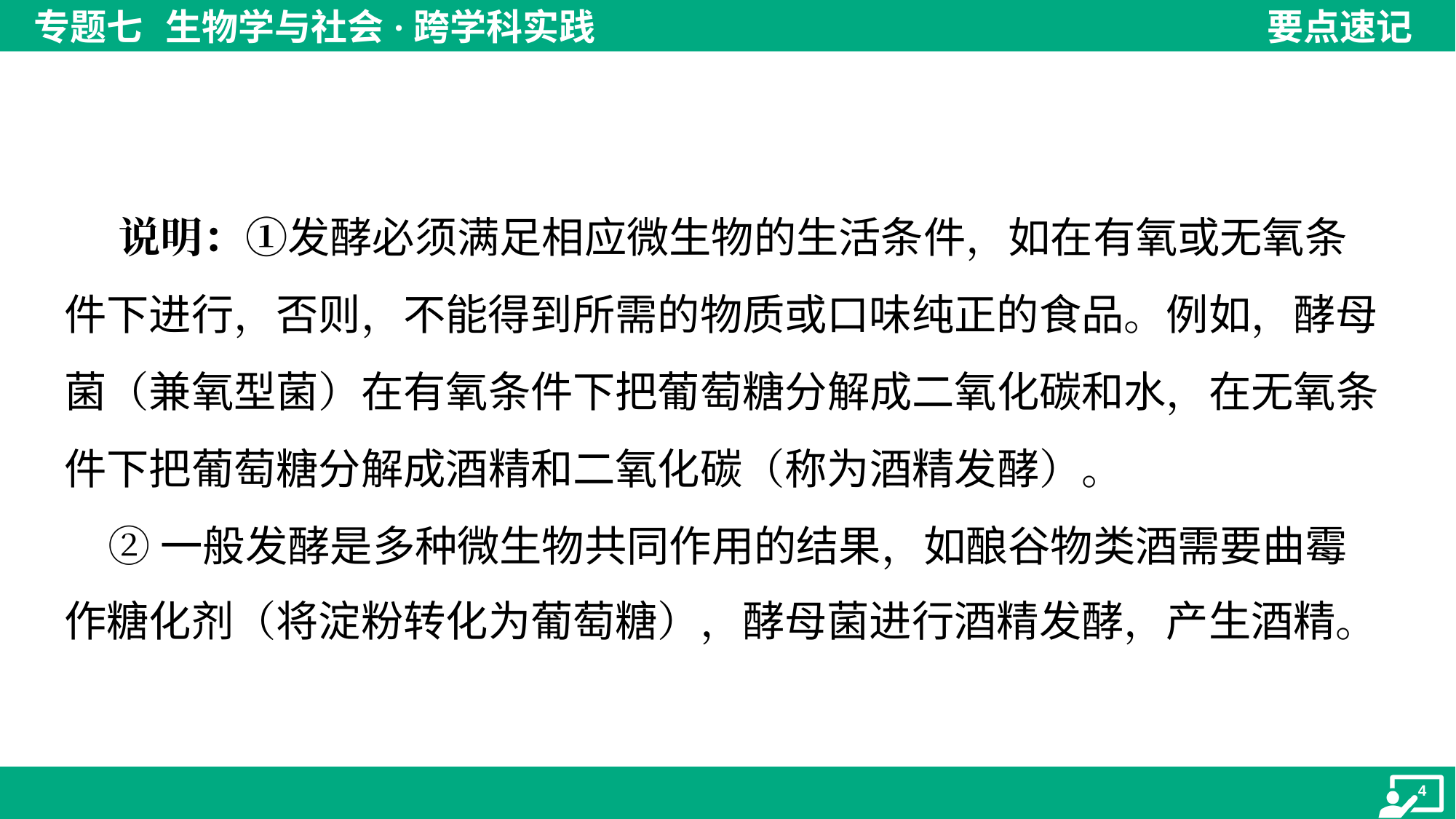

说明：①发酵必须满足相应微生物的生活条件，如在有氧或无氧条
件下进行，否则，不能得到所需的物质或口味纯正的食品。例如，酵母
菌（兼氧型菌）在有氧条件下把葡萄糖分解成二氧化碳和水，在无氧条
件下把葡萄糖分解成酒精和二氧化碳（称为酒精发酵）。
    ②一般发酵是多种微生物共同作用的结果，如酿谷物类酒需要曲霉
作糖化剂（将淀粉转化为葡萄糖），酵母菌进行酒精发酵，产生酒精。